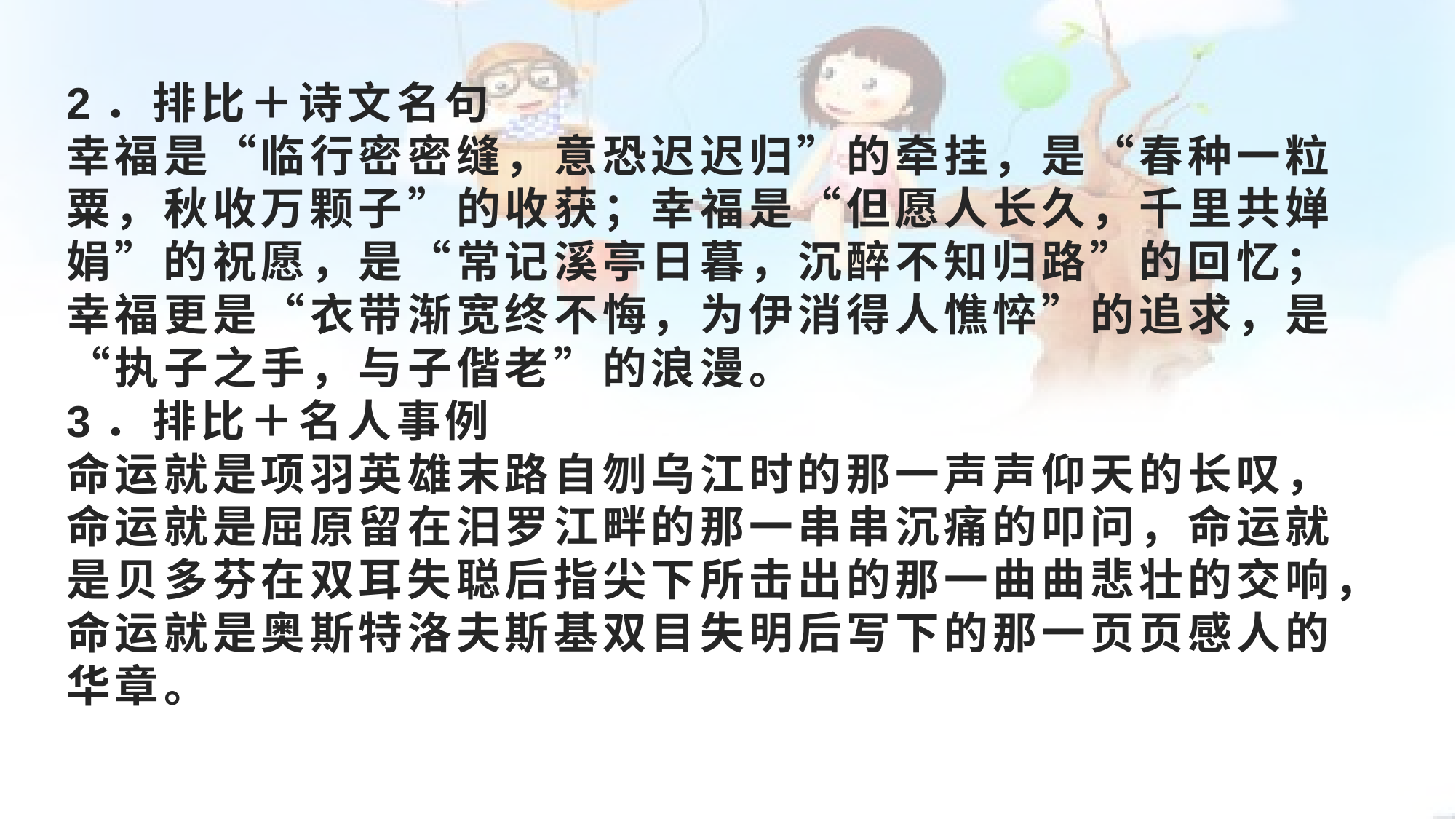

# 2．排比＋诗文名句 幸福是“临行密密缝，意恐迟迟归”的牵挂，是“春种一粒粟，秋收万颗子”的收获；幸福是“但愿人长久，千里共婵娟”的祝愿，是“常记溪亭日暮，沉醉不知归路”的回忆；幸福更是“衣带渐宽终不悔，为伊消得人憔悴”的追求，是“执子之手，与子偕老”的浪漫。 3．排比＋名人事例 命运就是项羽英雄末路自刎乌江时的那一声声仰天的长叹，命运就是屈原留在汨罗江畔的那一串串沉痛的叩问，命运就是贝多芬在双耳失聪后指尖下所击出的那一曲曲悲壮的交响，命运就是奥斯特洛夫斯基双目失明后写下的那一页页感人的华章。